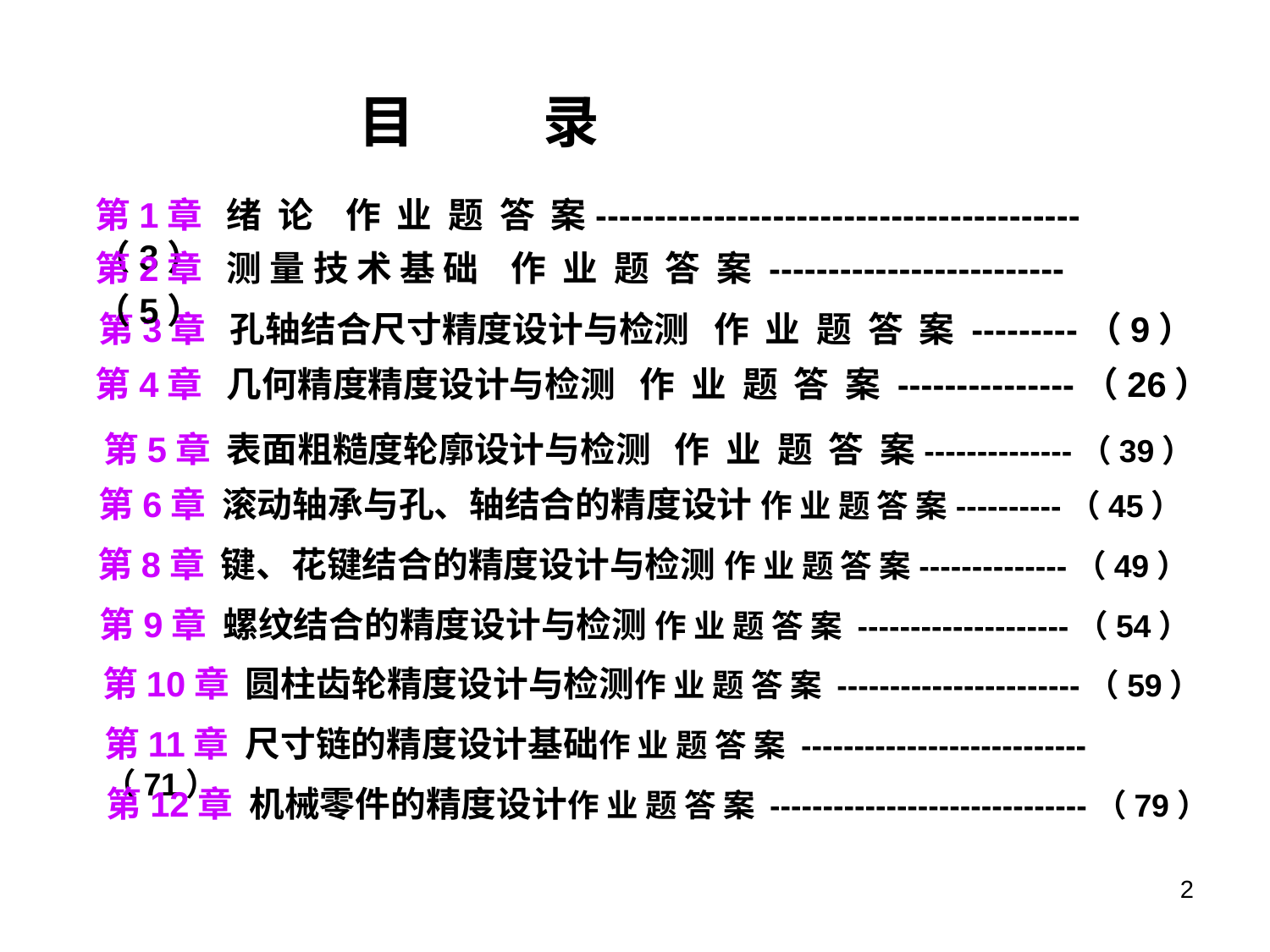

目          录
第1章   绪  论    作  业  题  答  案-----------------------------------------（3）
第2章   测 量 技 术 基 础    作  业  题  答  案 -------------------------（5）
第3章   孔轴结合尺寸精度设计与检测   作  业  题  答  案 ---------（9）
第4章   几何精度精度设计与检测   作  业  题  答  案 ---------------（26）
第5章  表面粗糙度轮廓设计与检测   作  业  题  答  案--------------（39）
第6章  滚动轴承与孔、轴结合的精度设计 作 业 题 答 案----------（45）
第8章  键、花键结合的精度设计与检测 作 业 题 答 案--------------（49）
第9章  螺纹结合的精度设计与检测 作 业 题 答 案 --------------------（54）
第10章  圆柱齿轮精度设计与检测作 业 题 答 案 -----------------------（59）
第11章  尺寸链的精度设计基础作 业 题 答 案 ---------------------------（71）
第12章  机械零件的精度设计作 业 题 答 案 ------------------------------（79）
2